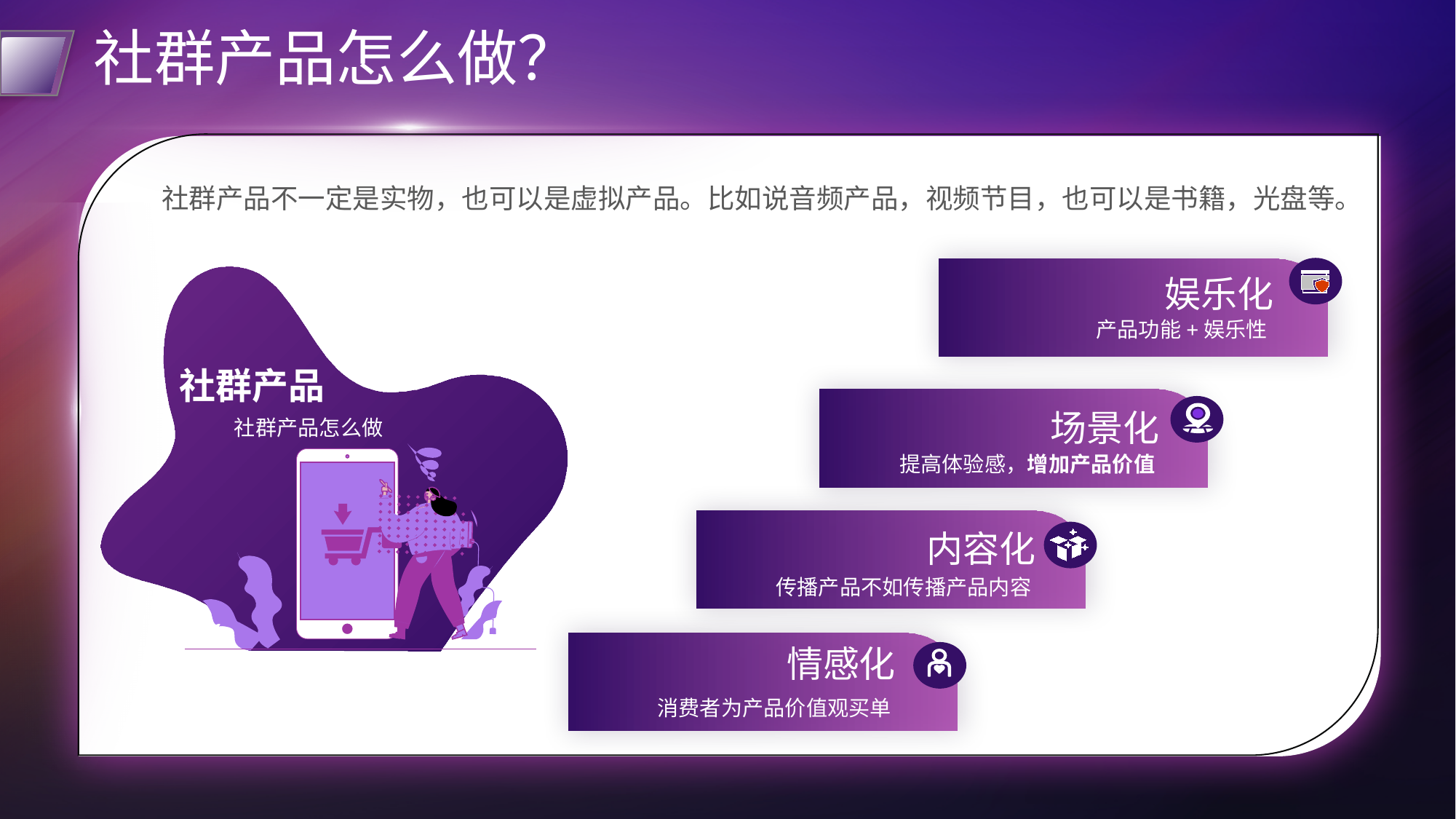

# 社群产品怎么做？
社群产品不一定是实物，也可以是虚拟产品。比如说音频产品，视频节目，也可以是书籍，光盘等。

娱乐化

产品功能+娱乐性

社群产品

社群产品怎么做

场景化

提高体验感，增加产品价值

内容化

传播产品不如传播产品内容

情感化

消费者为产品价值观买单